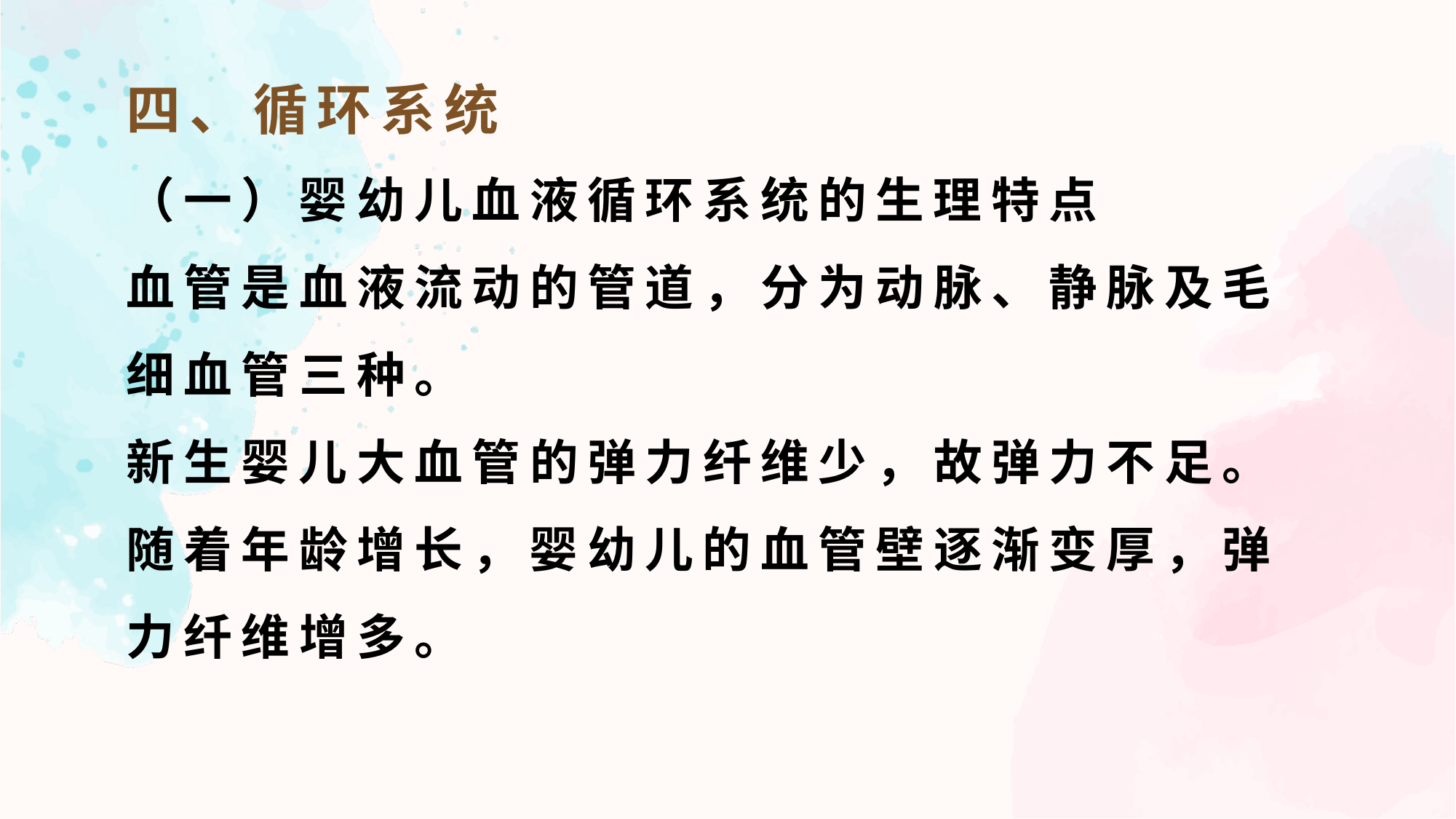

四、循环系统
（一）婴幼儿血液循环系统的生理特点
血管是血液流动的管道，分为动脉、静脉及毛细血管三种。
新生婴儿大血管的弹力纤维少，故弹力不足。
随着年龄增长，婴幼儿的血管壁逐渐变厚，弹力纤维增多。